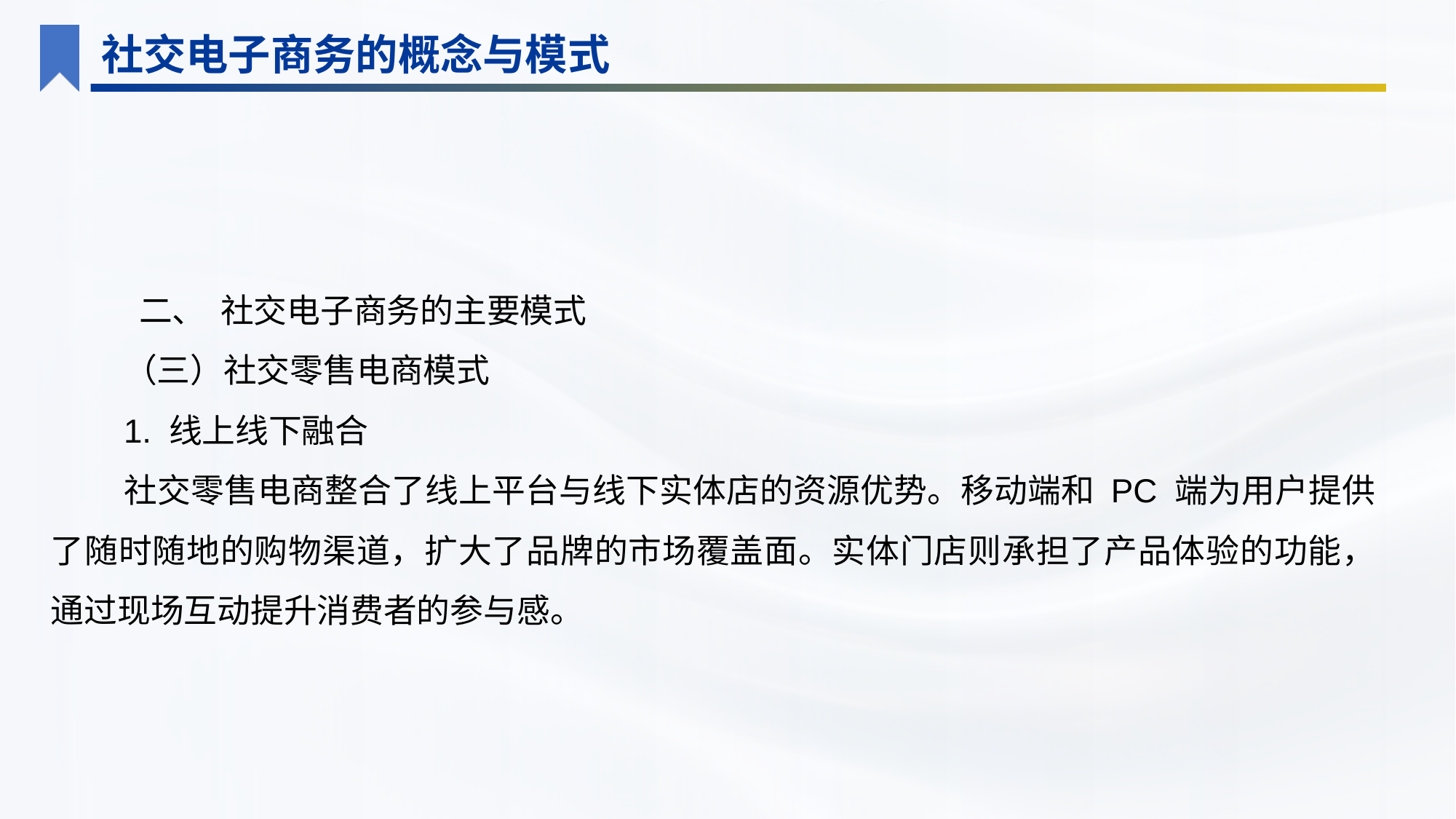

社交电子商务的概念与模式
 二、  社交电子商务的主要模式
（三）社交零售电商模式
1. 线上线下融合
社交零售电商整合了线上平台与线下实体店的资源优势。移动端和 PC 端为用户提供了随时随地的购物渠道，扩大了品牌的市场覆盖面。实体门店则承担了产品体验的功能，通过现场互动提升消费者的参与感。